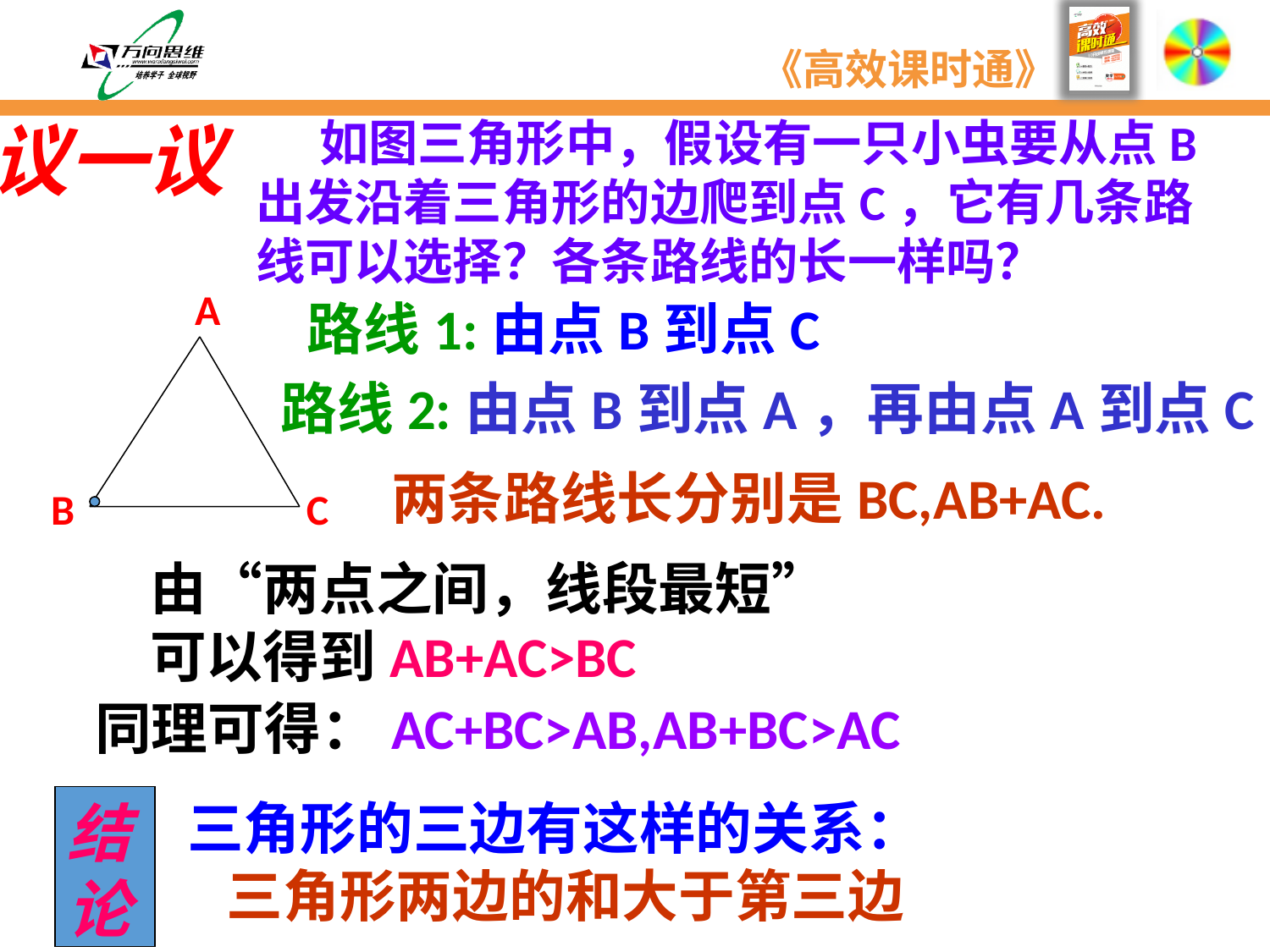

议一议
　　如图三角形中，假设有一只小虫要从点B出发沿着三角形的边爬到点C，它有几条路线可以选择？各条路线的长一样吗？
A

B
C

路线1:由点B到点C
路线2:由点B到点A，再由点A到点C。
两条路线长分别是BC,AB+AC.
由“两点之间，线段最短”
可以得到AB+AC>BC
同理可得：AC+BC>AB,AB+BC>AC

结论
三角形的三边有这样的关系：
  三角形两边的和大于第三边